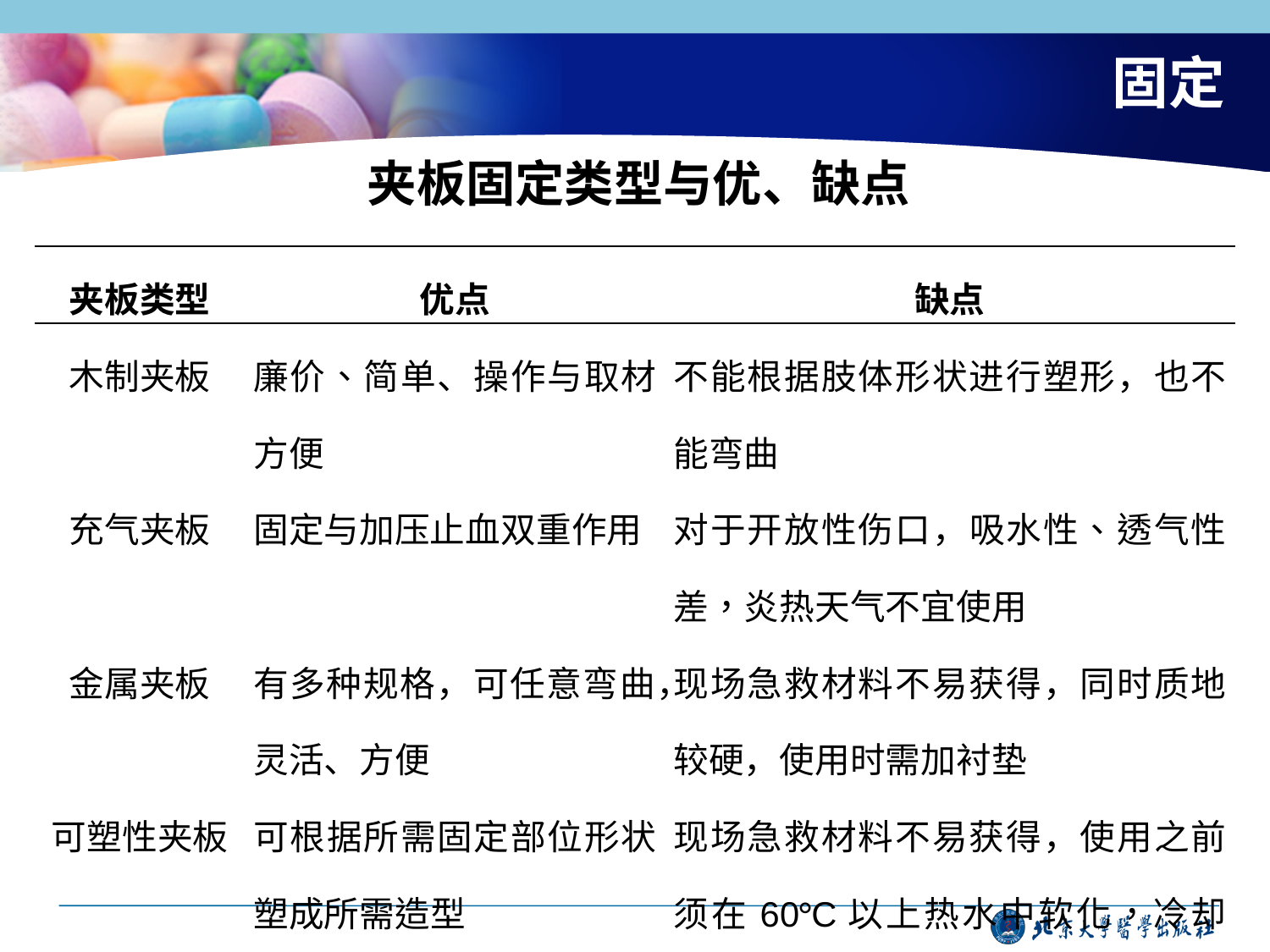

# 固定
夹板固定类型与优、缺点
| 夹板类型 | 优点 | 缺点 |
| --- | --- | --- |
| 木制夹板 | 廉价、简单、操作与取材方便 | 不能根据肢体形状进行塑形，也不能弯曲 |
| 充气夹板 | 固定与加压止血双重作用 | 对于开放性伤口，吸水性、透气性差，炎热天气不宜使用 |
| 金属夹板 | 有多种规格，可任意弯曲，灵活、方便 | 现场急救材料不易获得，同时质地较硬，使用时需加衬垫 |
| 可塑性夹板 | 可根据所需固定部位形状塑成所需造型 | 现场急救材料不易获得，使用之前须在60°C以上热水中软化，冷却后变硬固定，操作较为复杂 |